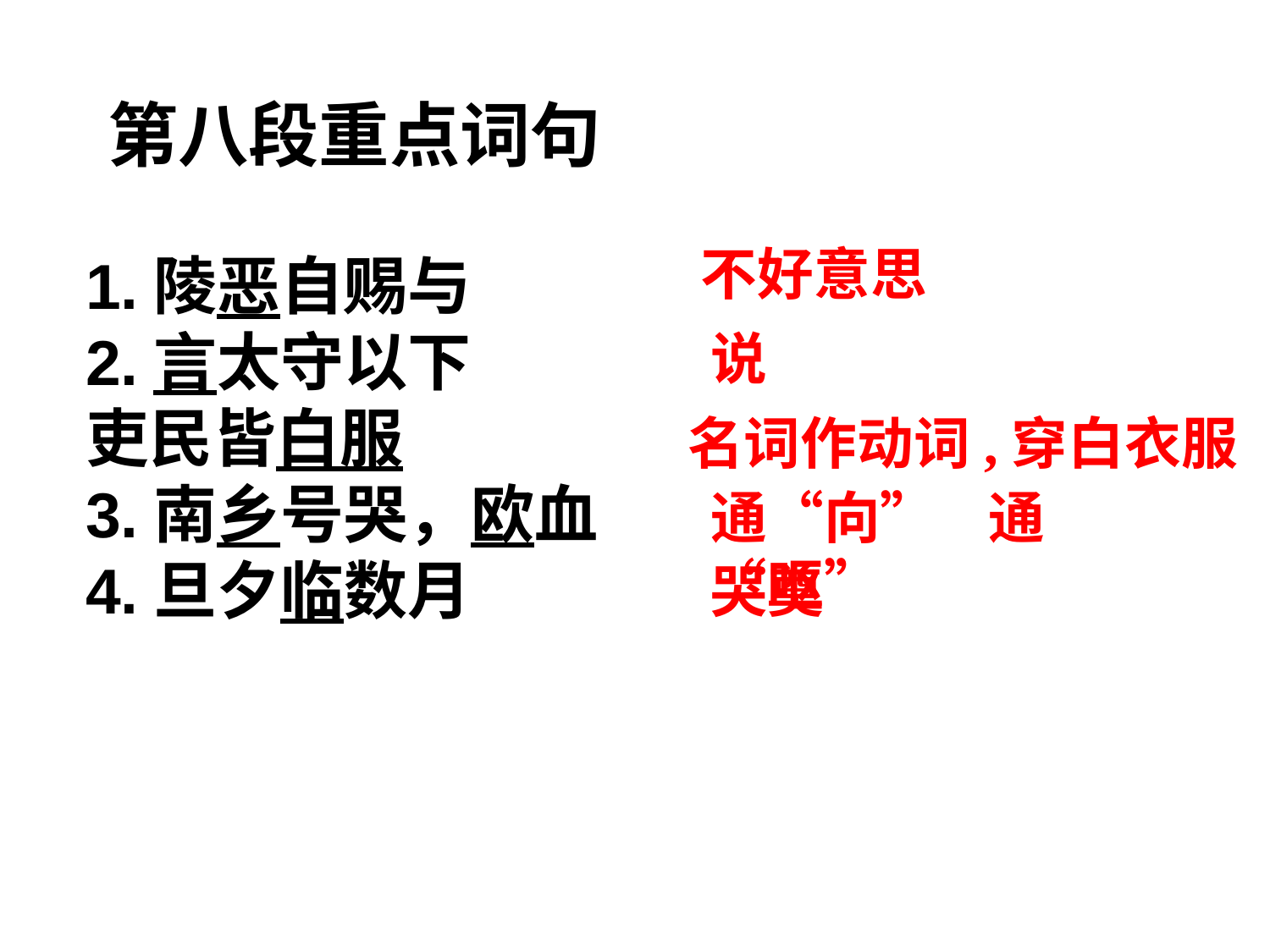

第八段重点词句
不好意思
1.陵恶自赐与
2.言太守以下
吏民皆白服
3.南乡号哭，欧血
4.旦夕临数月
说
名词作动词,穿白衣服
通“向”    通“呕”
哭奠